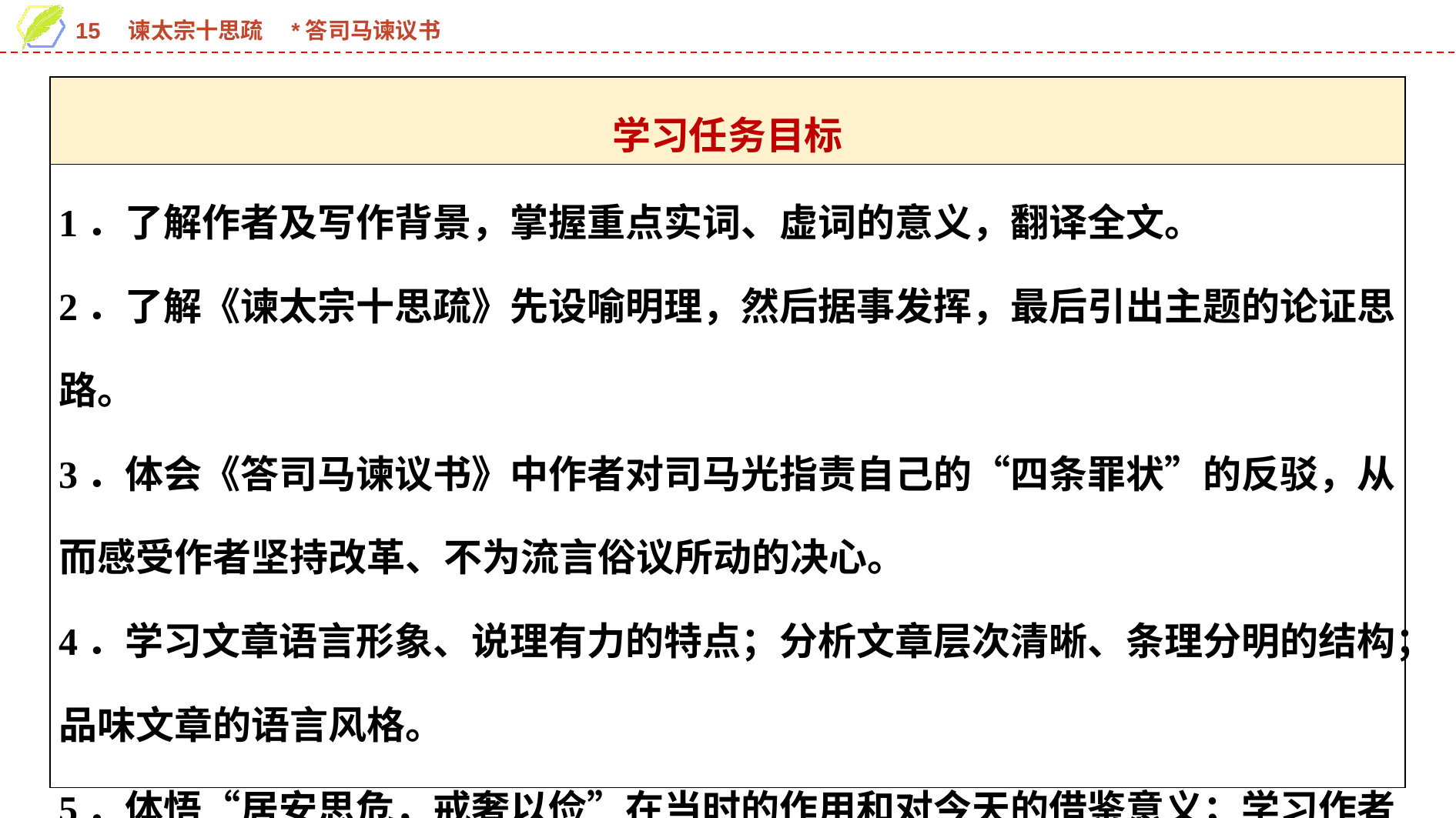

| 学习任务目标 |
| --- |
| 1．了解作者及写作背景，掌握重点实词、虚词的意义，翻译全文。 2．了解《谏太宗十思疏》先设喻明理，然后据事发挥，最后引出主题的论证思路。 3．体会《答司马谏议书》中作者对司马光指责自己的“四条罪状”的反驳，从而感受作者坚持改革、不为流言俗议所动的决心。 4．学习文章语言形象、说理有力的特点；分析文章层次清晰、条理分明的结构；品味文章的语言风格。 5．体悟“居安思危，戒奢以俭”在当时的作用和对今天的借鉴意义；学习作者在文中体现出的果敢坚定的改革精神。 |